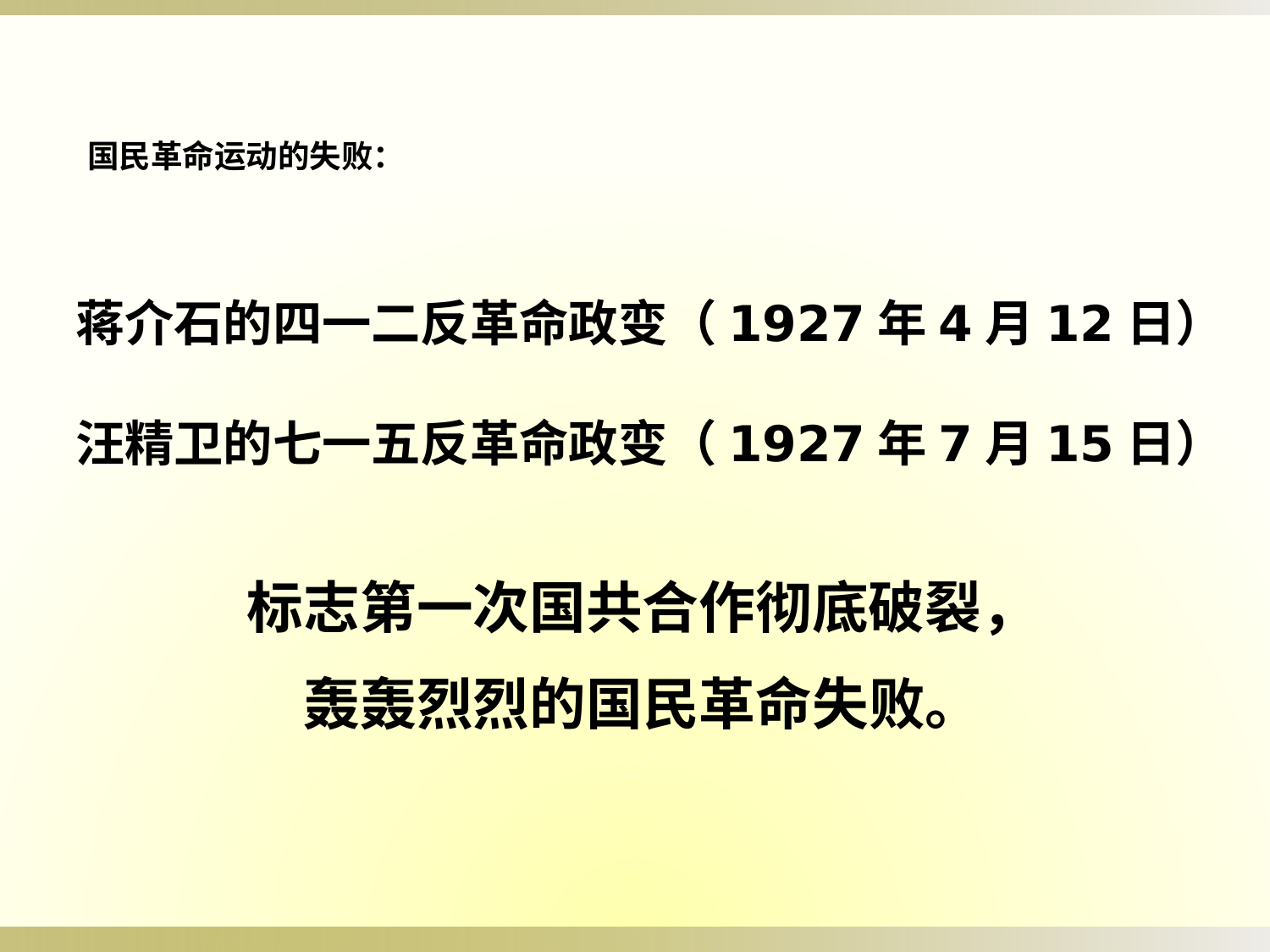

国民革命运动的失败：
蒋介石的四一二反革命政变（1927年4月12日）
汪精卫的七一五反革命政变（1927年7月15日）
标志第一次国共合作彻底破裂，
轰轰烈烈的国民革命失败。